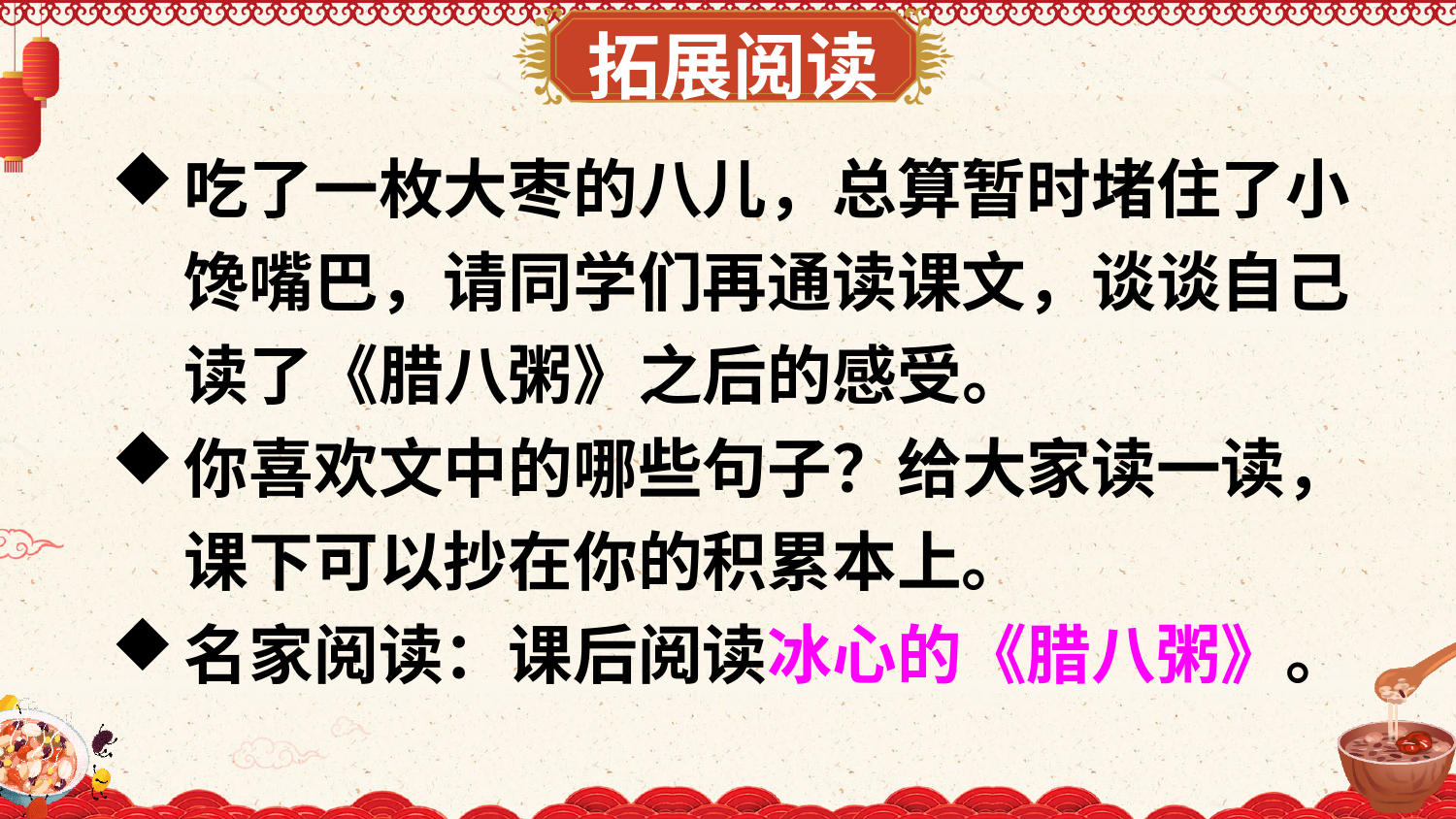

拓展阅读
吃了一枚大枣的八儿，总算暂时堵住了小馋嘴巴，请同学们再通读课文，谈谈自己读了《腊八粥》之后的感受。
你喜欢文中的哪些句子？给大家读一读，课下可以抄在你的积累本上。
名家阅读：课后阅读冰心的《腊八粥》。